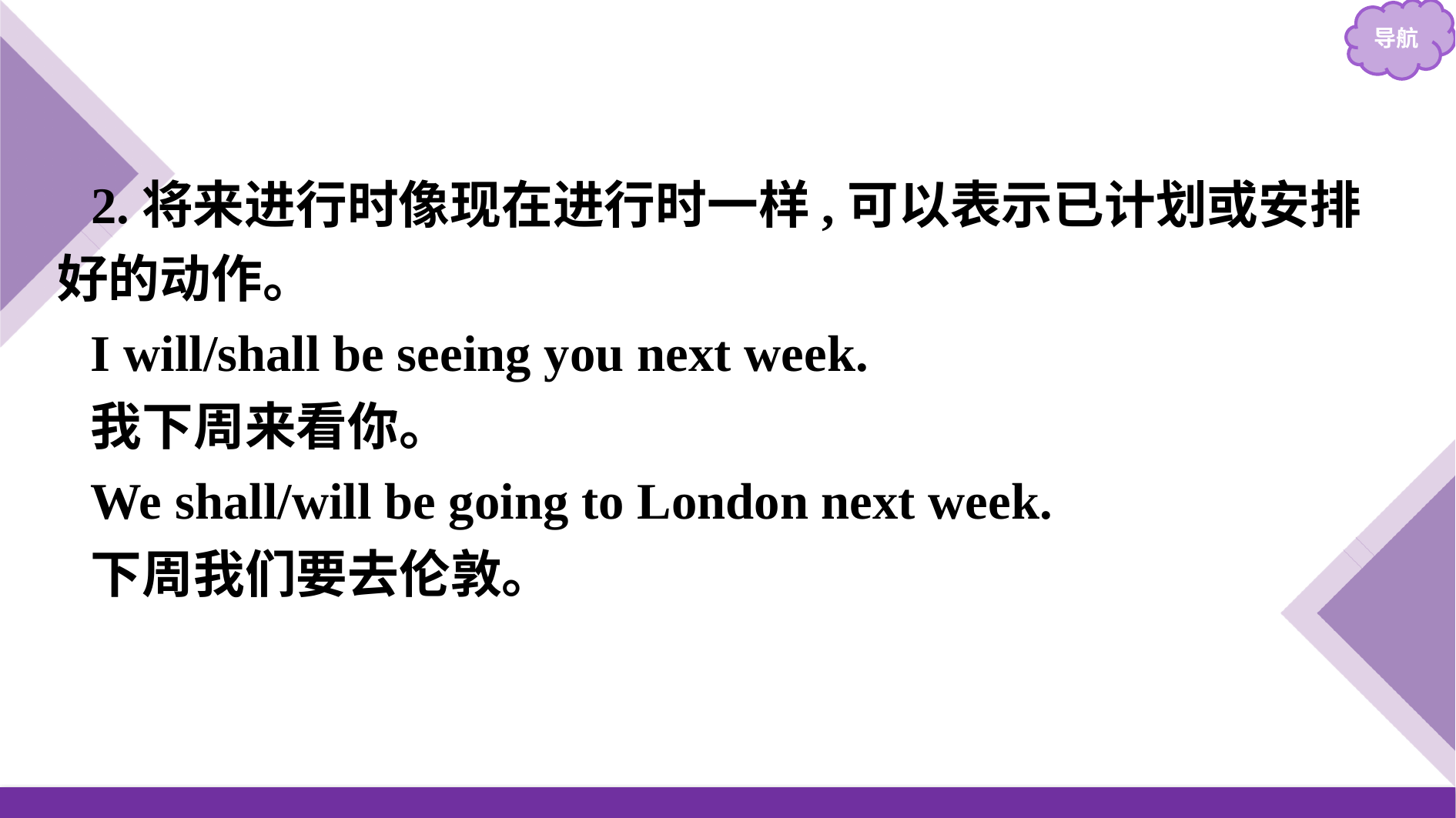

2.将来进行时像现在进行时一样,可以表示已计划或安排好的动作。
I will/shall be seeing you next week.
我下周来看你。
We shall/will be going to London next week.
下周我们要去伦敦。